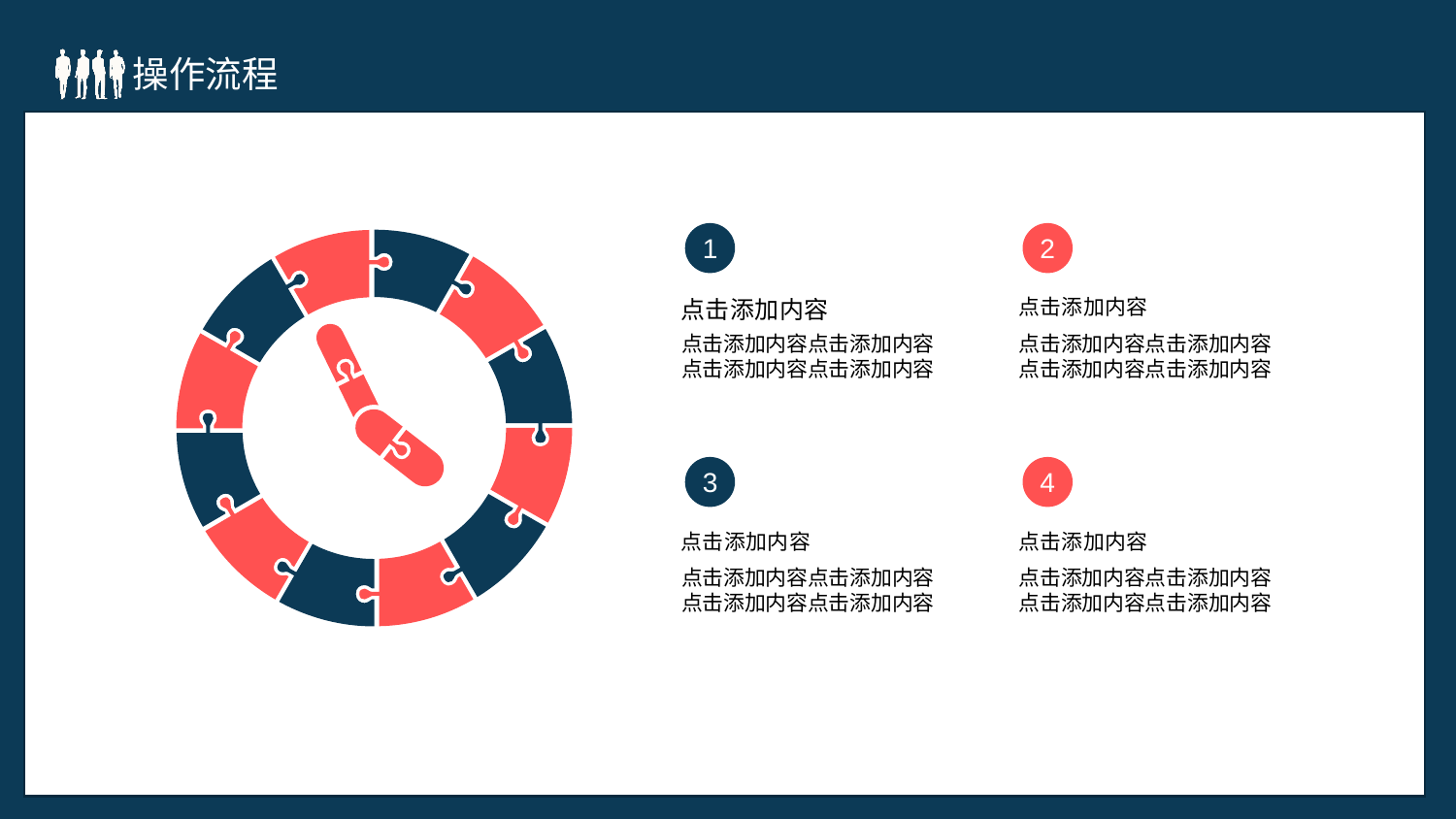

1

2

点击添加内容
点击添加内容
点击添加内容点击添加内容
点击添加内容点击添加内容
点击添加内容点击添加内容
点击添加内容点击添加内容

3

4
点击添加内容
点击添加内容
点击添加内容点击添加内容
点击添加内容点击添加内容
点击添加内容点击添加内容
点击添加内容点击添加内容